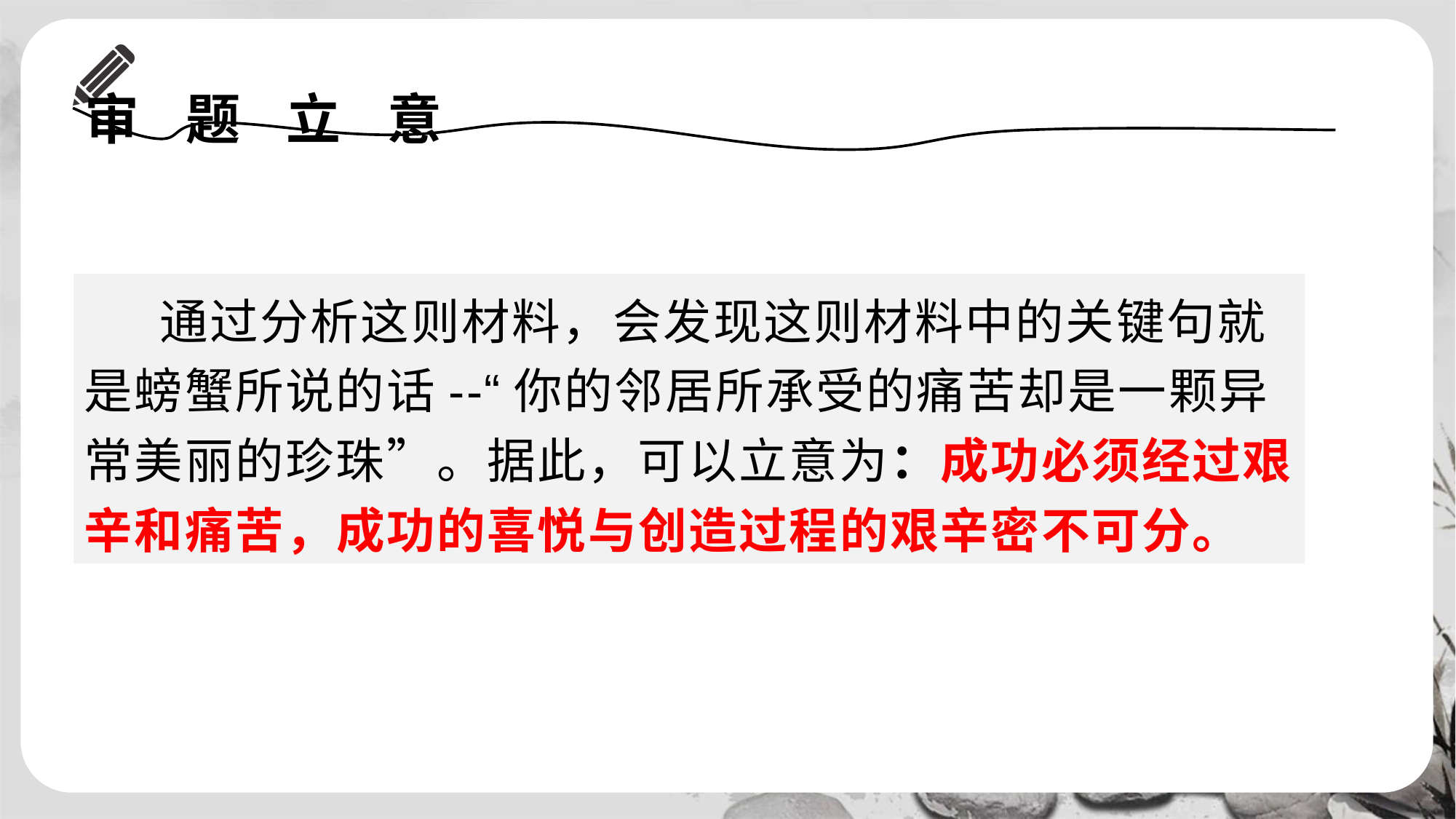

审   题   立   意
     通过分析这则材料，会发现这则材料中的关键句就是螃蟹所说的话--“你的邻居所承受的痛苦却是一颗异常美丽的珍珠”。据此，可以立意为：成功必须经过艰辛和痛苦，成功的喜悦与创造过程的艰辛密不可分。